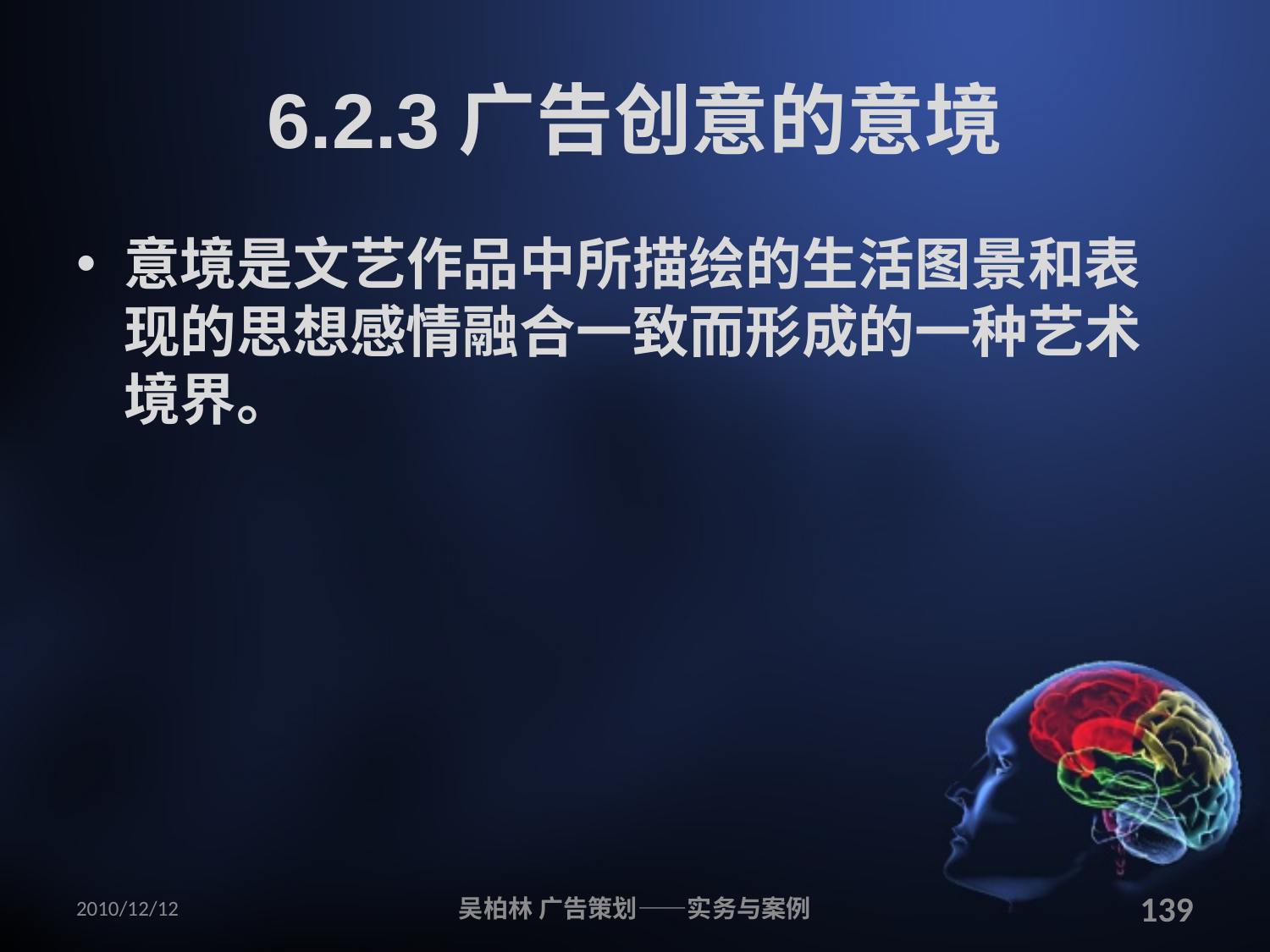

# 6.2.3广告创意的意境
意境是文艺作品中所描绘的生活图景和表现的思想感情融合一致而形成的一种艺术境界。

2010/12/12
吴柏林 广告策划——实务与案例
139